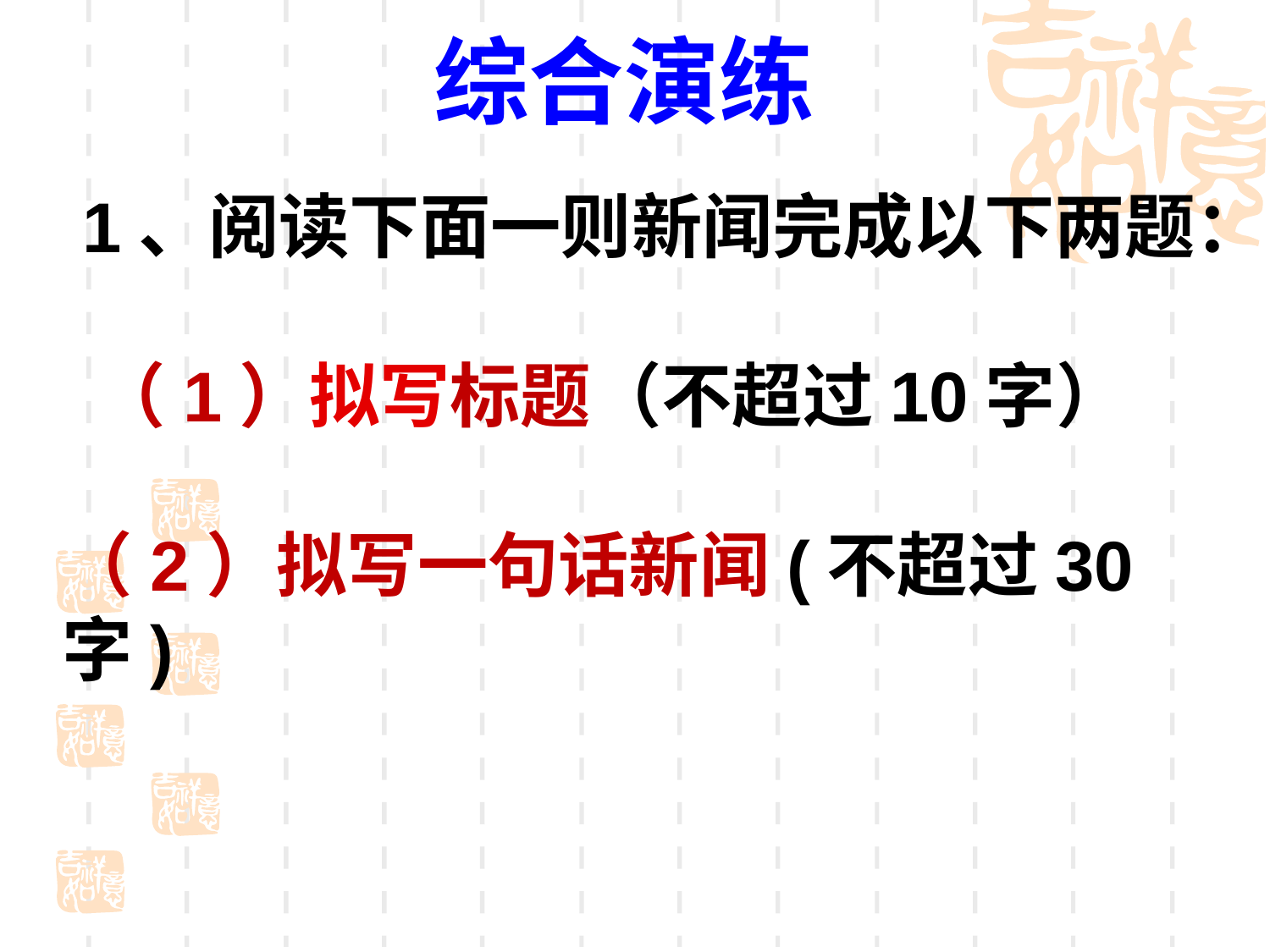

综合演练
 1、阅读下面一则新闻完成以下两题：

 （1）拟写标题（不超过10字）

（2）拟写一句话新闻(不超过30字)